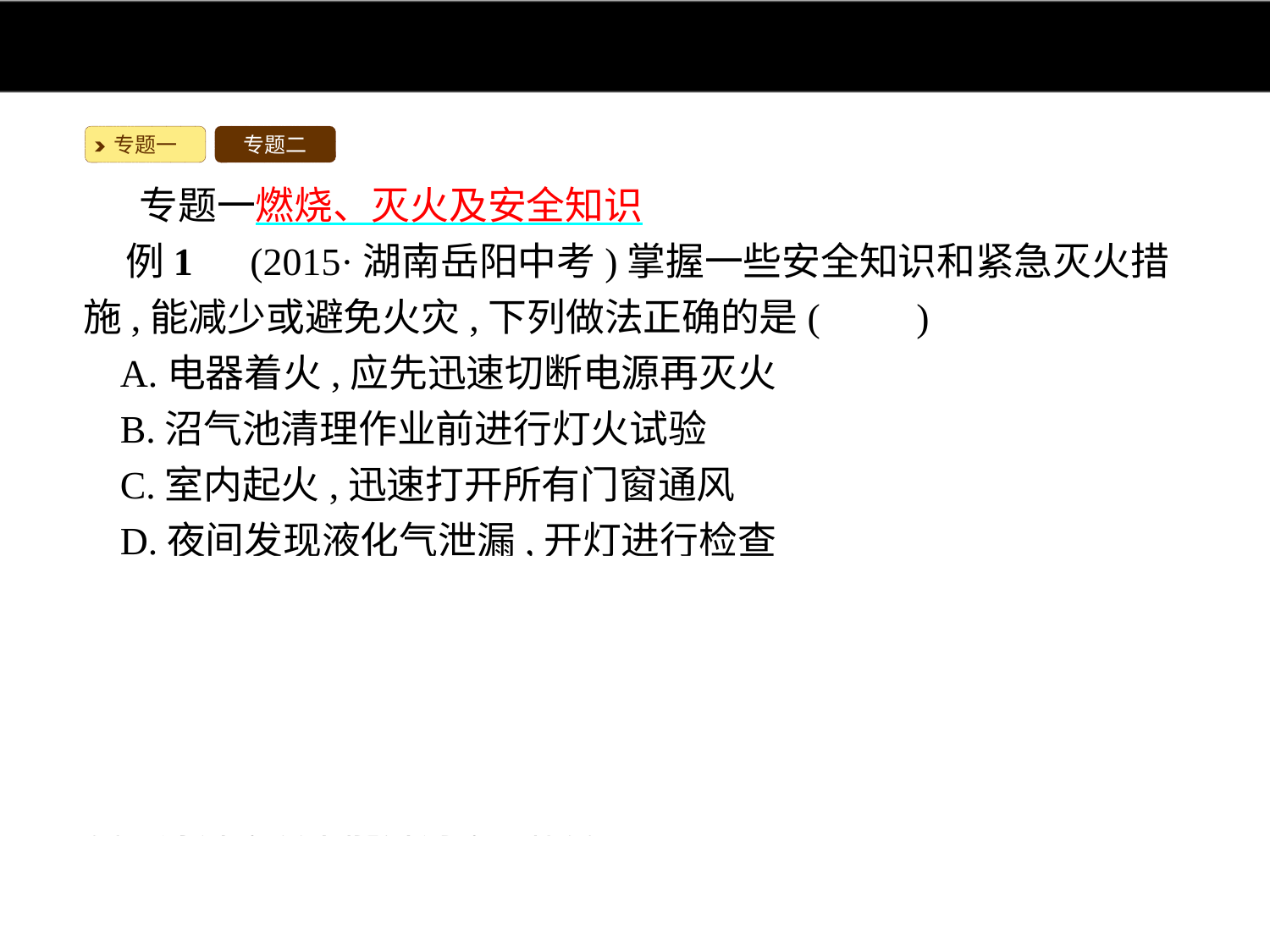

专题一
专题二

专题一燃烧、灭火及安全知识
例1　(2015·湖南岳阳中考)掌握一些安全知识和紧急灭火措施,能减少或避免火灾,下列做法正确的是(　　)
A.电器着火,应先迅速切断电源再灭火
B.沼气池清理作业前进行灯火试验
C.室内起火,迅速打开所有门窗通风
D.夜间发现液化气泄漏,开灯进行检查
解析:电器着火,为防止触电,应先切断电源,再灭火,A正确;沼气是可燃性气体,清理沼气池前进行灯火试验可能会引起爆炸,B错误;室内起火时马上打开门窗通风会增大氧气的浓度,使燃烧更旺,C错误;液化气具有可燃性,一旦泄漏,遇到明火容易发生爆炸,故不能开灯,D错误。
答案:A